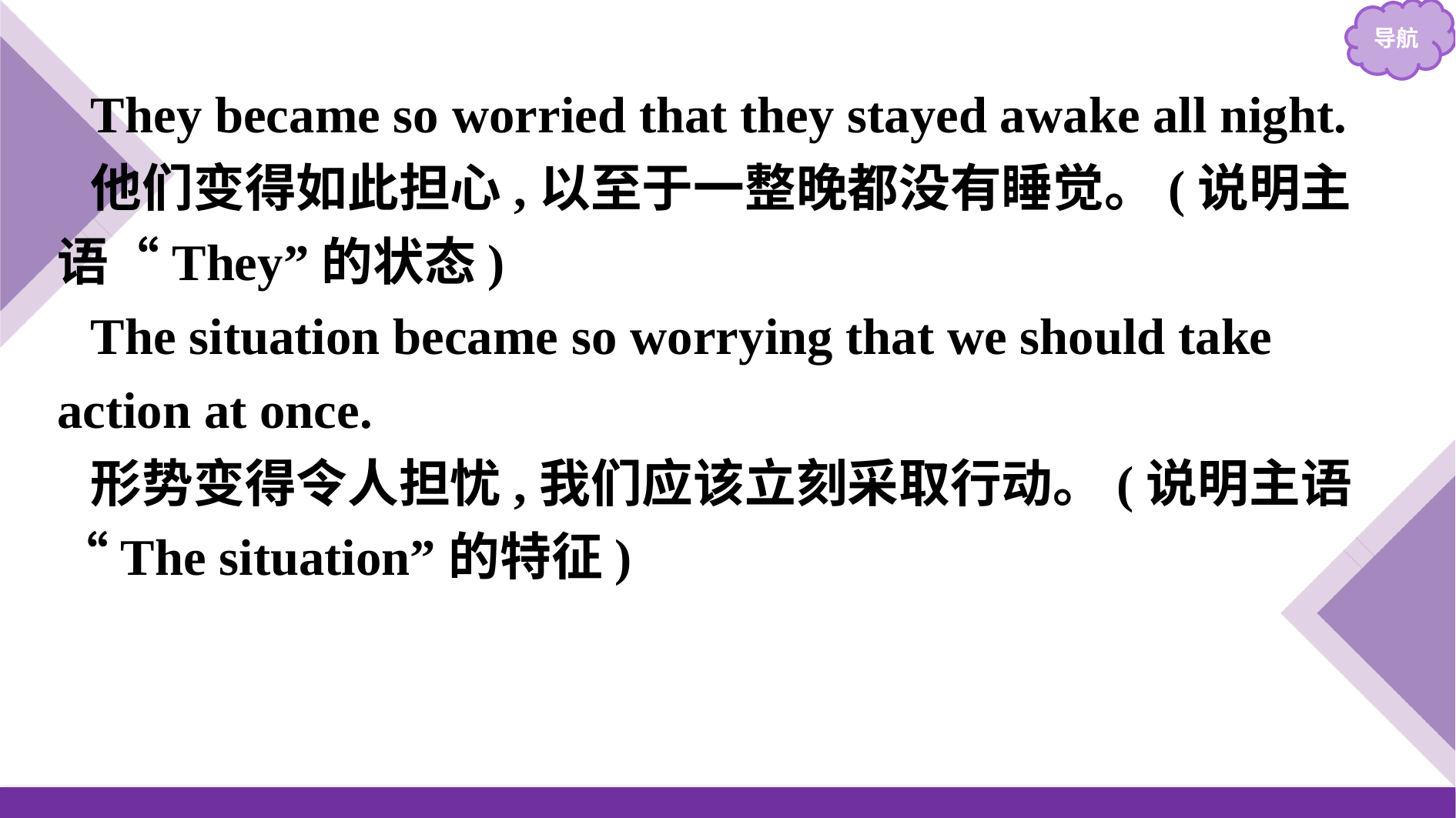

They became so worried that they stayed awake all night.
他们变得如此担心,以至于一整晚都没有睡觉。(说明主语“They”的状态)
The situation became so worrying that we should take action at once.
形势变得令人担忧,我们应该立刻采取行动。(说明主语“The situation”的特征)